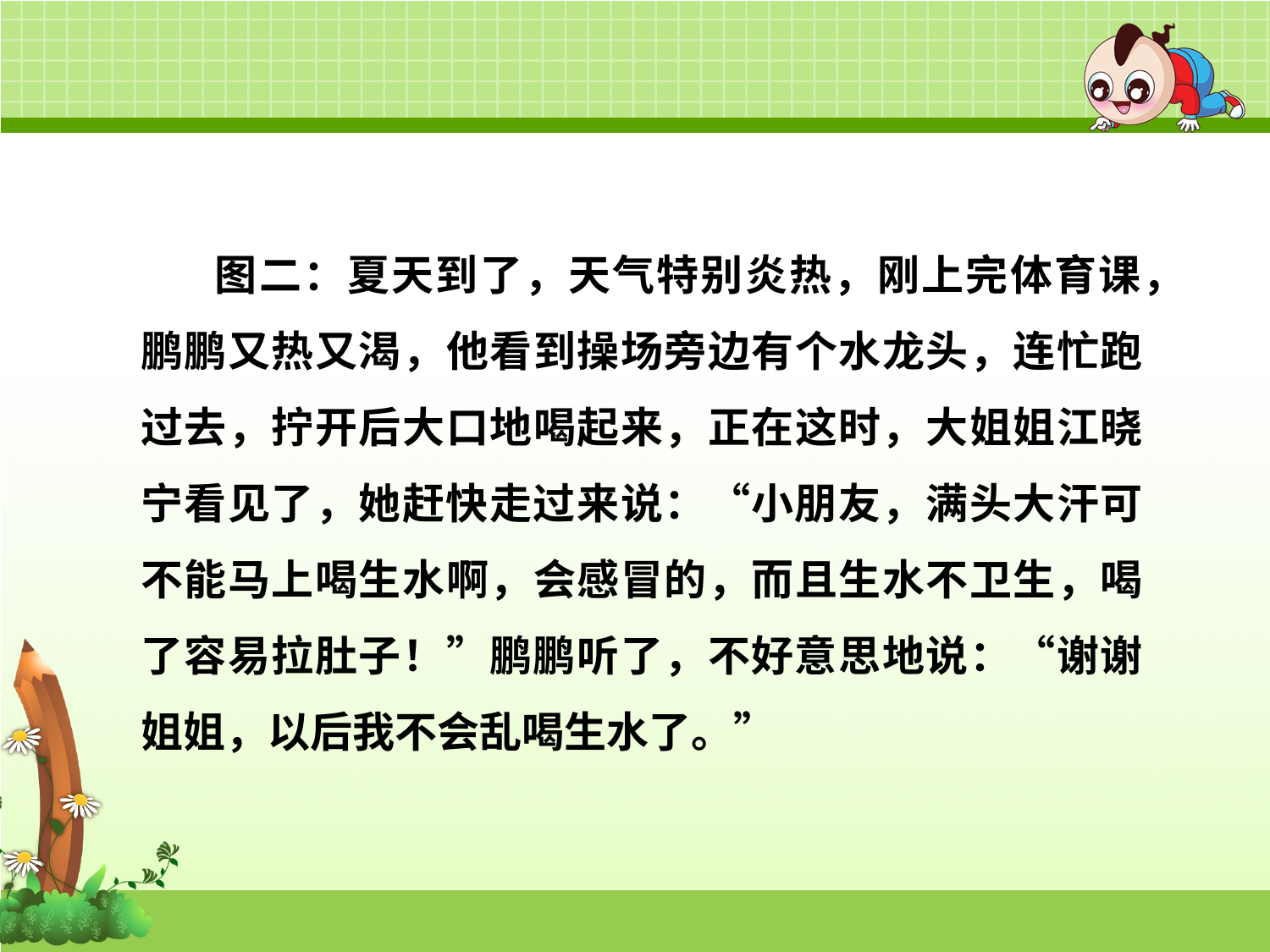

图二：夏天到了，天气特别炎热，刚上完体育课，鹏鹏又热又渴，他看到操场旁边有个水龙头，连忙跑过去，拧开后大口地喝起来，正在这时，大姐姐江晓宁看见了，她赶快走过来说：“小朋友，满头大汗可不能马上喝生水啊，会感冒的，而且生水不卫生，喝了容易拉肚子！”鹏鹏听了，不好意思地说：“谢谢姐姐，以后我不会乱喝生水了。”